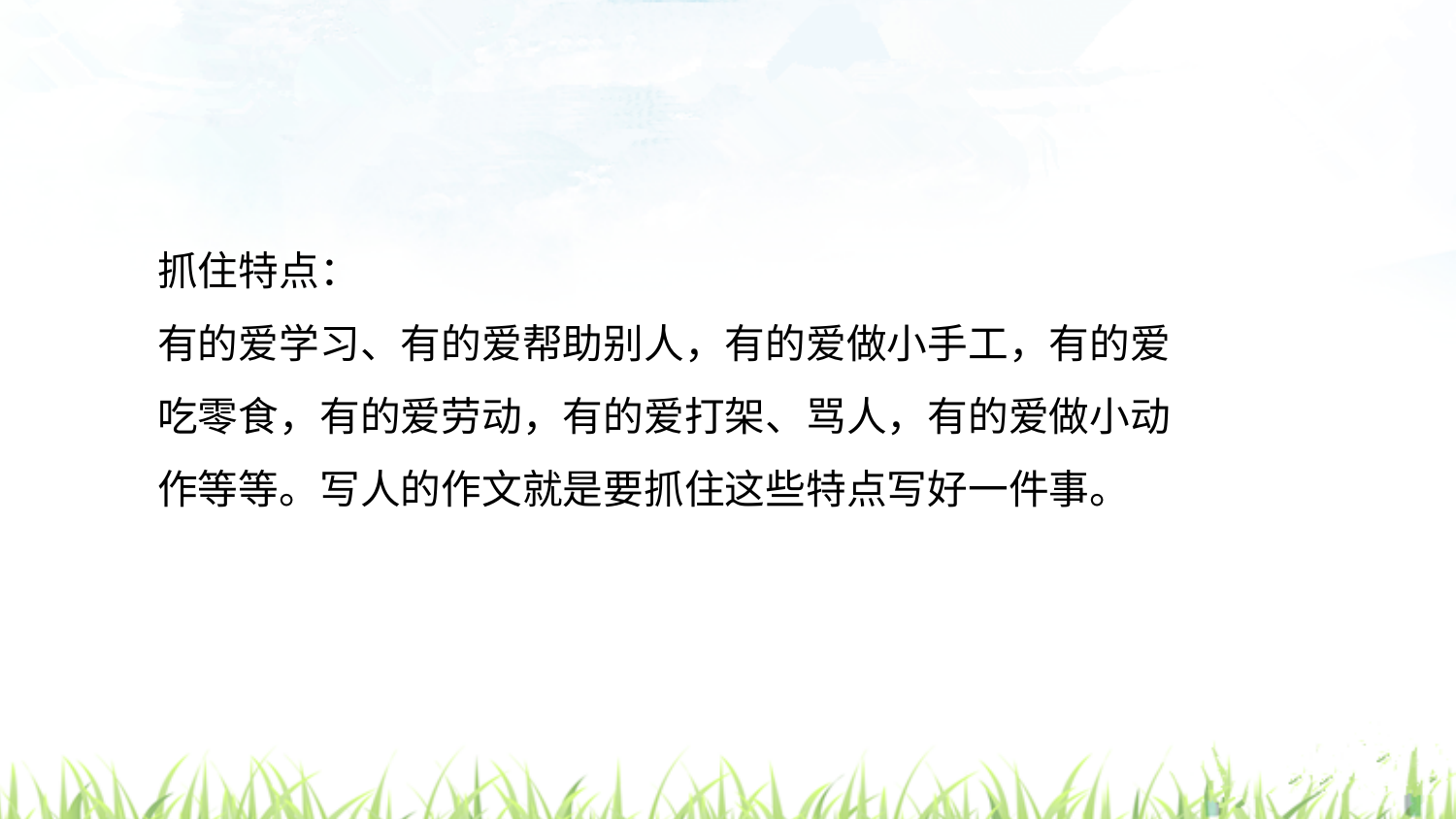

抓住特点：
有的爱学习、有的爱帮助别人，有的爱做小手工，有的爱
吃零食，有的爱劳动，有的爱打架、骂人，有的爱做小动作等等。写人的作文就是要抓住这些特点写好一件事。